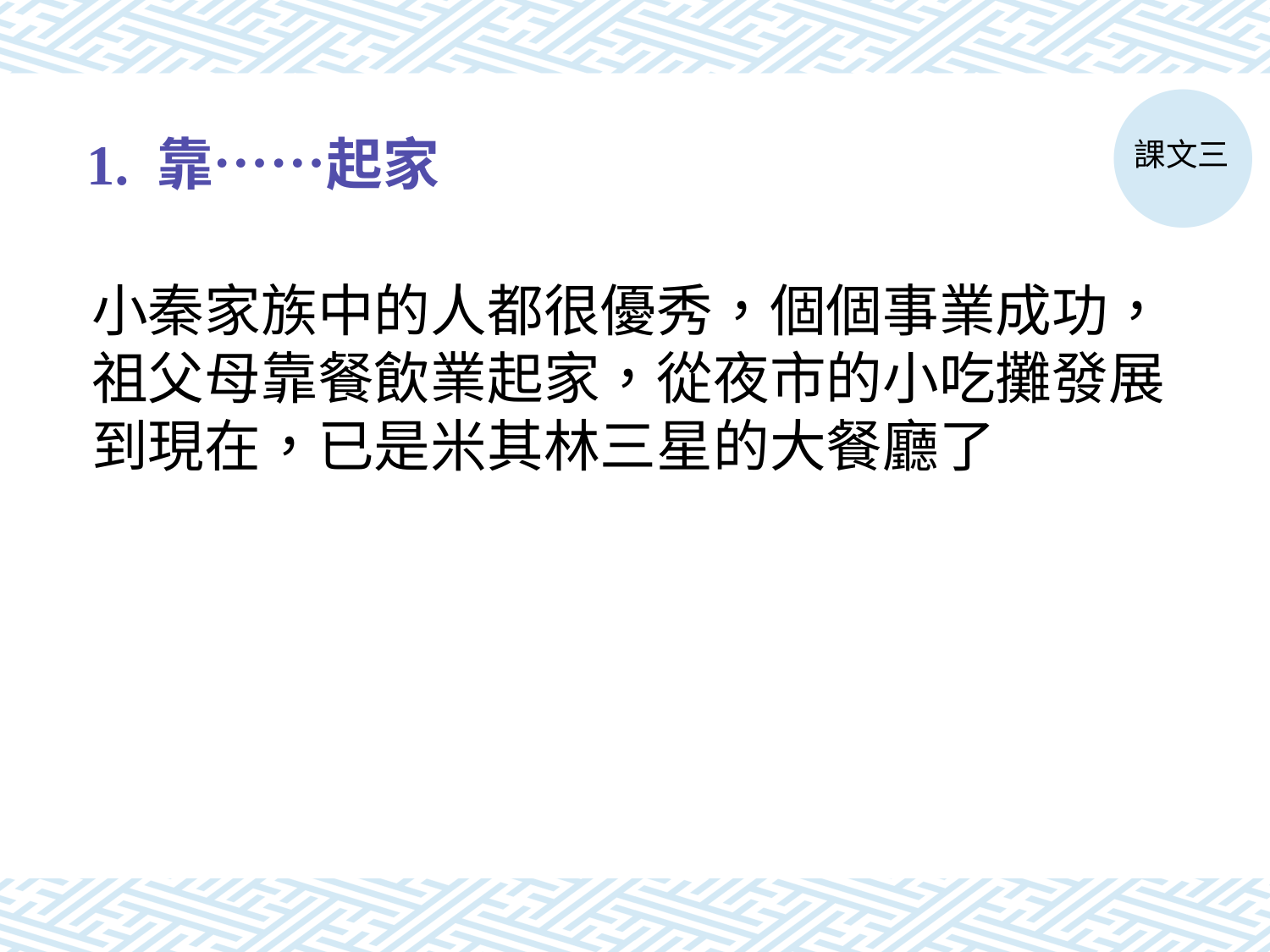

課文三
# 1. 靠……起家
小秦家族中的人都很優秀，個個事業成功，祖父母靠餐飲業起家，從夜市的小吃攤發展到現在，已是米其林三星的大餐廳了